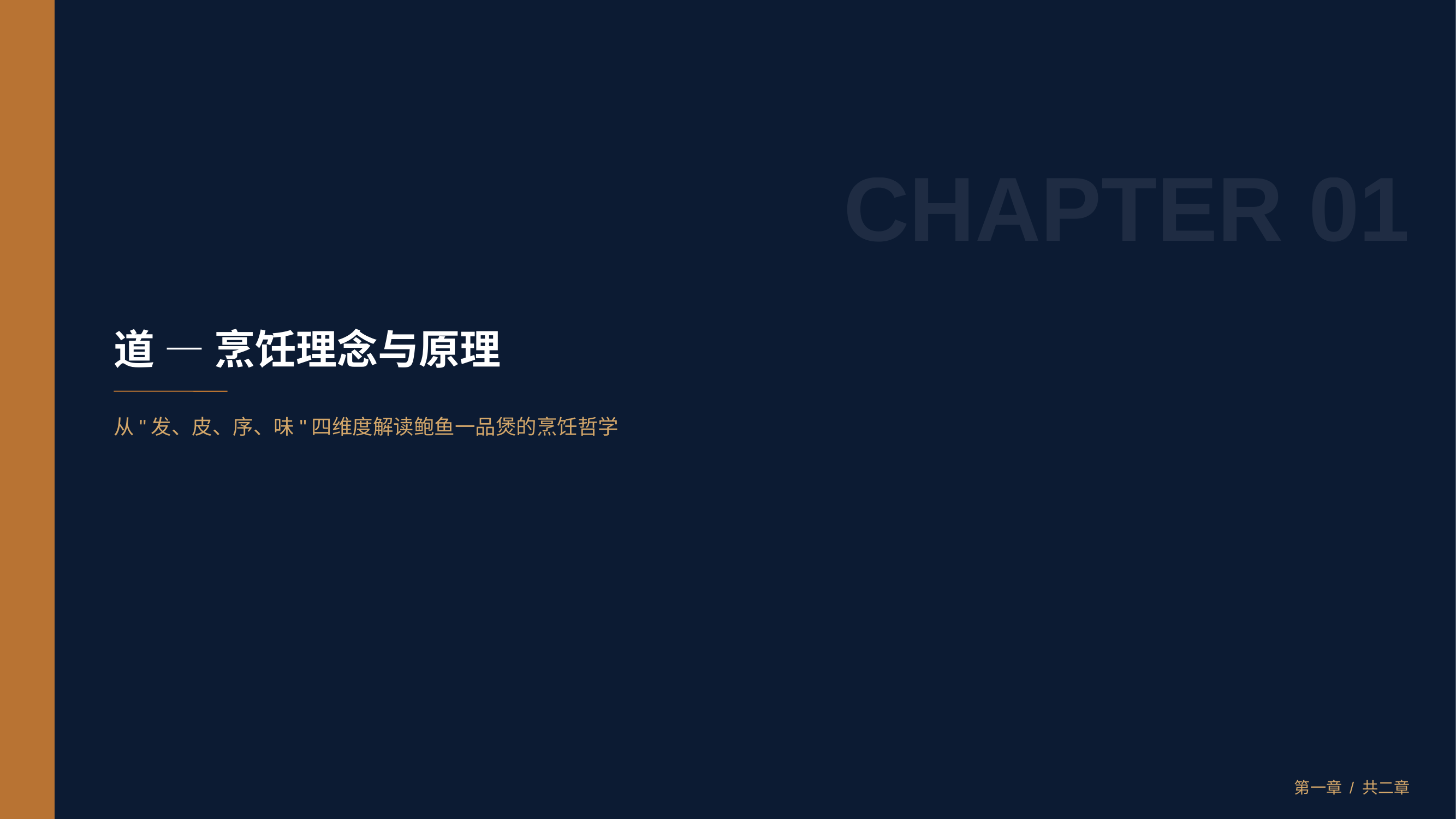

CHAPTER 01
道 — 烹饪理念与原理

从"发、皮、序、味"四维度解读鲍鱼一品煲的烹饪哲学
第一章 / 共二章